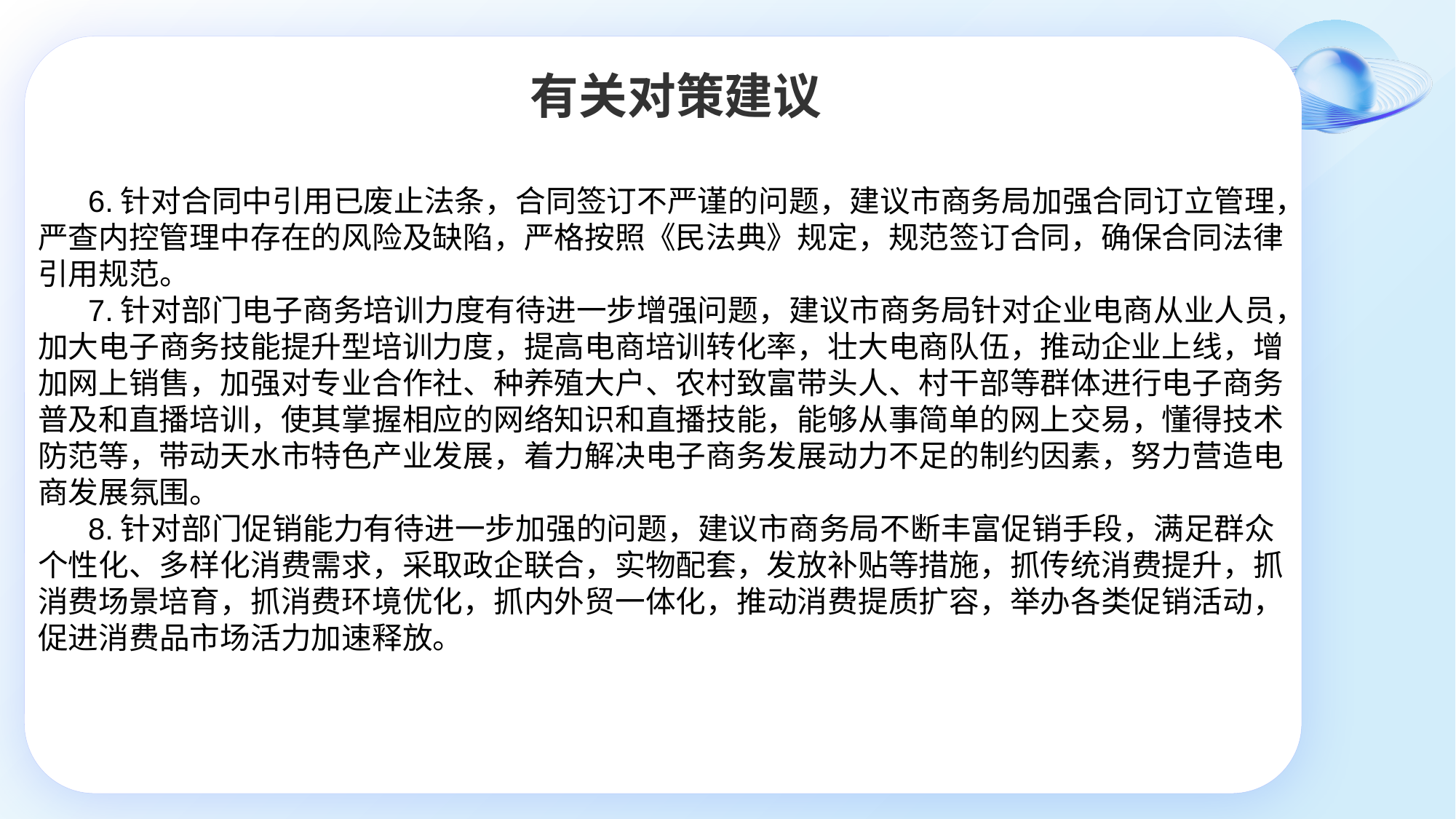

有关对策建议

      6.针对合同中引用已废止法条，合同签订不严谨的问题，建议市商务局加强合同订立管理，严查内控管理中存在的风险及缺陷，严格按照《民法典》规定，规范签订合同，确保合同法律引用规范。
      7.针对部门电子商务培训力度有待进一步增强问题，建议市商务局针对企业电商从业人员，加大电子商务技能提升型培训力度，提高电商培训转化率，壮大电商队伍，推动企业上线，增加网上销售，加强对专业合作社、种养殖大户、农村致富带头人、村干部等群体进行电子商务普及和直播培训，使其掌握相应的网络知识和直播技能，能够从事简单的网上交易，懂得技术防范等，带动天水市特色产业发展，着力解决电子商务发展动力不足的制约因素，努力营造电商发展氛围。
      8.针对部门促销能力有待进一步加强的问题，建议市商务局不断丰富促销手段，满足群众个性化、多样化消费需求，采取政企联合，实物配套，发放补贴等措施，抓传统消费提升，抓消费场景培育，抓消费环境优化，抓内外贸一体化，推动消费提质扩容，举办各类促销活动，促进消费品市场活力加速释放。